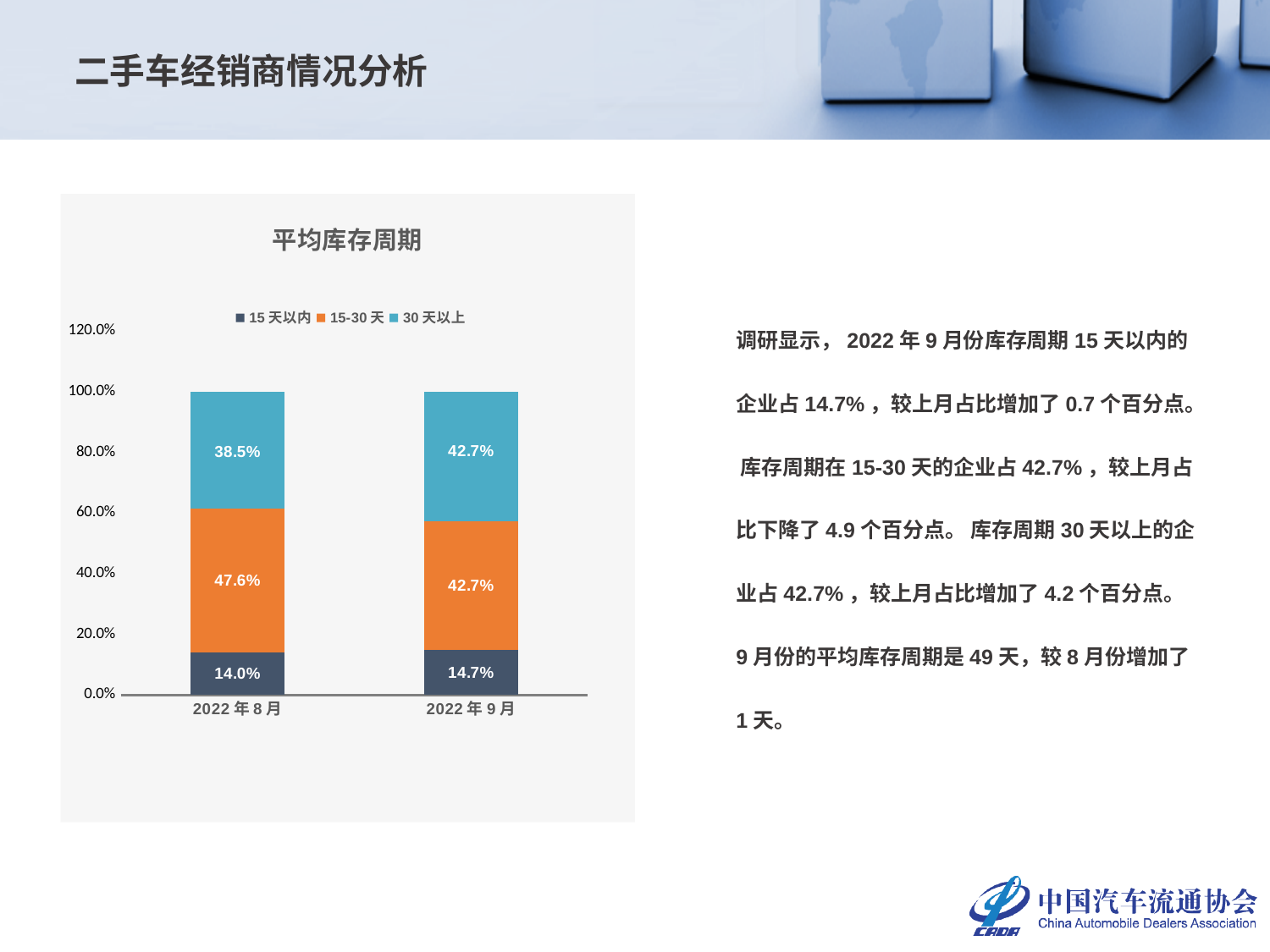

二手车经销商情况分析

### Chart: 平均库存周期

| Category | 15天以内 | 15-30天 | 30天以上 |
|---|---|---|---|
| 44774 | 0.13986013986013987 | 0.4755244755244755 | 0.38461538461538464 |
| 44805 | 0.14685314685314685 | 0.42657342657342656 | 0.42657342657342656 |
调研显示，2022年9月份库存周期15天以内的企业占14.7%，较上月占比增加了0.7个百分点。 库存周期在15-30天的企业占42.7%，较上月占比下降了4.9个百分点。 库存周期30天以上的企业占42.7%，较上月占比增加了4.2个百分点。
9月份的平均库存周期是49天，较8月份增加了1天。